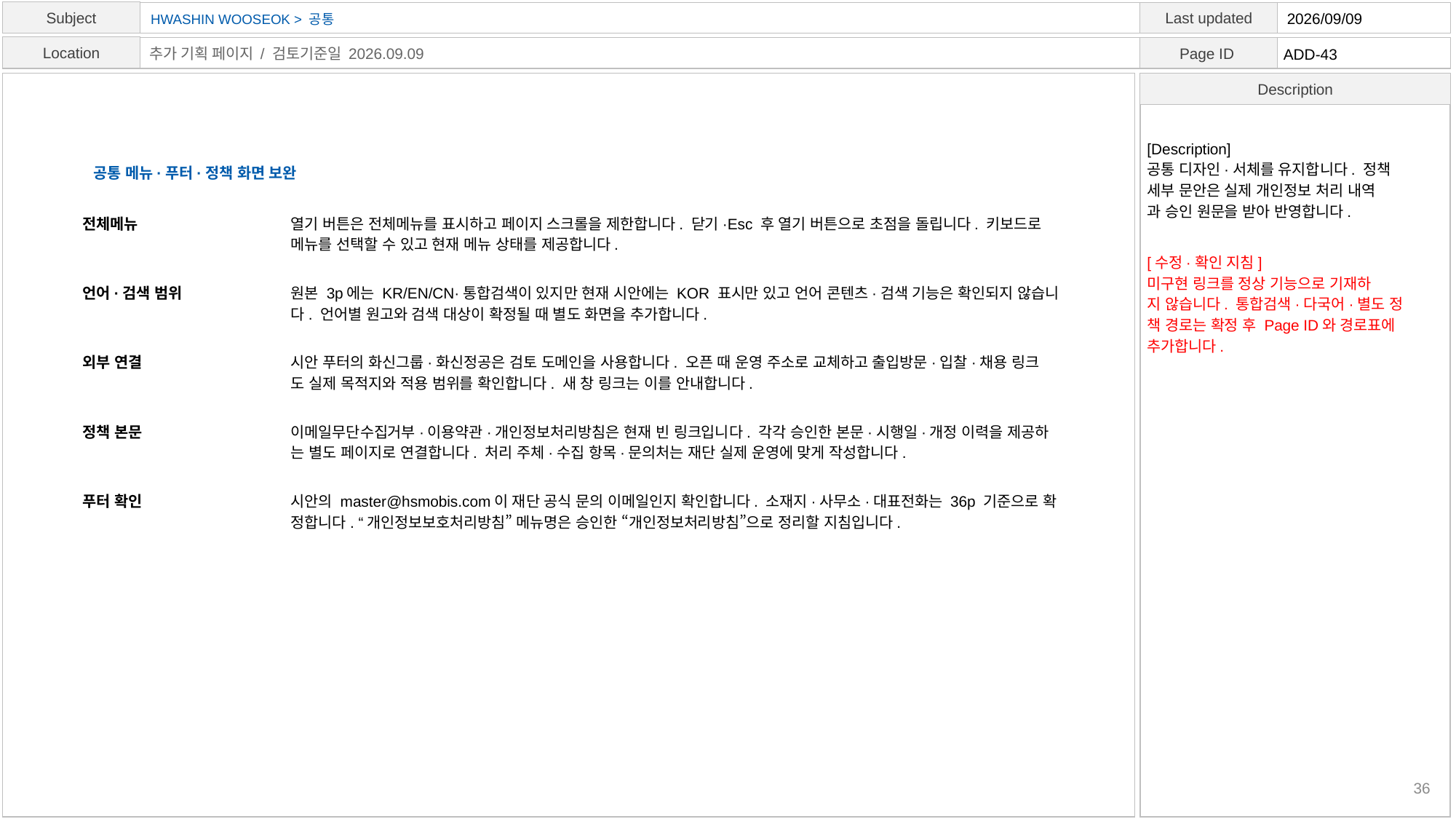

HWASHIN WOOSEOK > 공통
2026/09/09
ADD-43
추가 기획 페이지 / 검토기준일 2026.09.09
[Description]
공통 디자인·서체를 유지합니다. 정책
세부 문안은 실제 개인정보 처리 내역
과 승인 원문을 받아 반영합니다.
공통 메뉴·푸터·정책 화면 보완
전체메뉴
열기 버튼은 전체메뉴를 표시하고 페이지 스크롤을 제한합니다. 닫기·Esc 후 열기 버튼으로 초점을 돌립니다. 키보드로
메뉴를 선택할 수 있고 현재 메뉴 상태를 제공합니다.
[수정·확인 지침]
미구현 링크를 정상 기능으로 기재하
지 않습니다. 통합검색·다국어·별도 정
책 경로는 확정 후 Page ID와 경로표에
추가합니다.
언어·검색 범위
원본 3p에는 KR/EN/CN·통합검색이 있지만 현재 시안에는 KOR 표시만 있고 언어 콘텐츠·검색 기능은 확인되지 않습니
다. 언어별 원고와 검색 대상이 확정될 때 별도 화면을 추가합니다.
외부 연결
시안 푸터의 화신그룹·화신정공은 검토 도메인을 사용합니다. 오픈 때 운영 주소로 교체하고 출입방문·입찰·채용 링크
도 실제 목적지와 적용 범위를 확인합니다. 새 창 링크는 이를 안내합니다.
정책 본문
이메일무단수집거부·이용약관·개인정보처리방침은 현재 빈 링크입니다. 각각 승인한 본문·시행일·개정 이력을 제공하
는 별도 페이지로 연결합니다. 처리 주체·수집 항목·문의처는 재단 실제 운영에 맞게 작성합니다.
푸터 확인
시안의 master@hsmobis.com이 재단 공식 문의 이메일인지 확인합니다. 소재지·사무소·대표전화는 36p 기준으로 확
정합니다. “개인정보보호처리방침” 메뉴명은 승인한 “개인정보처리방침”으로 정리할 지침입니다.
36